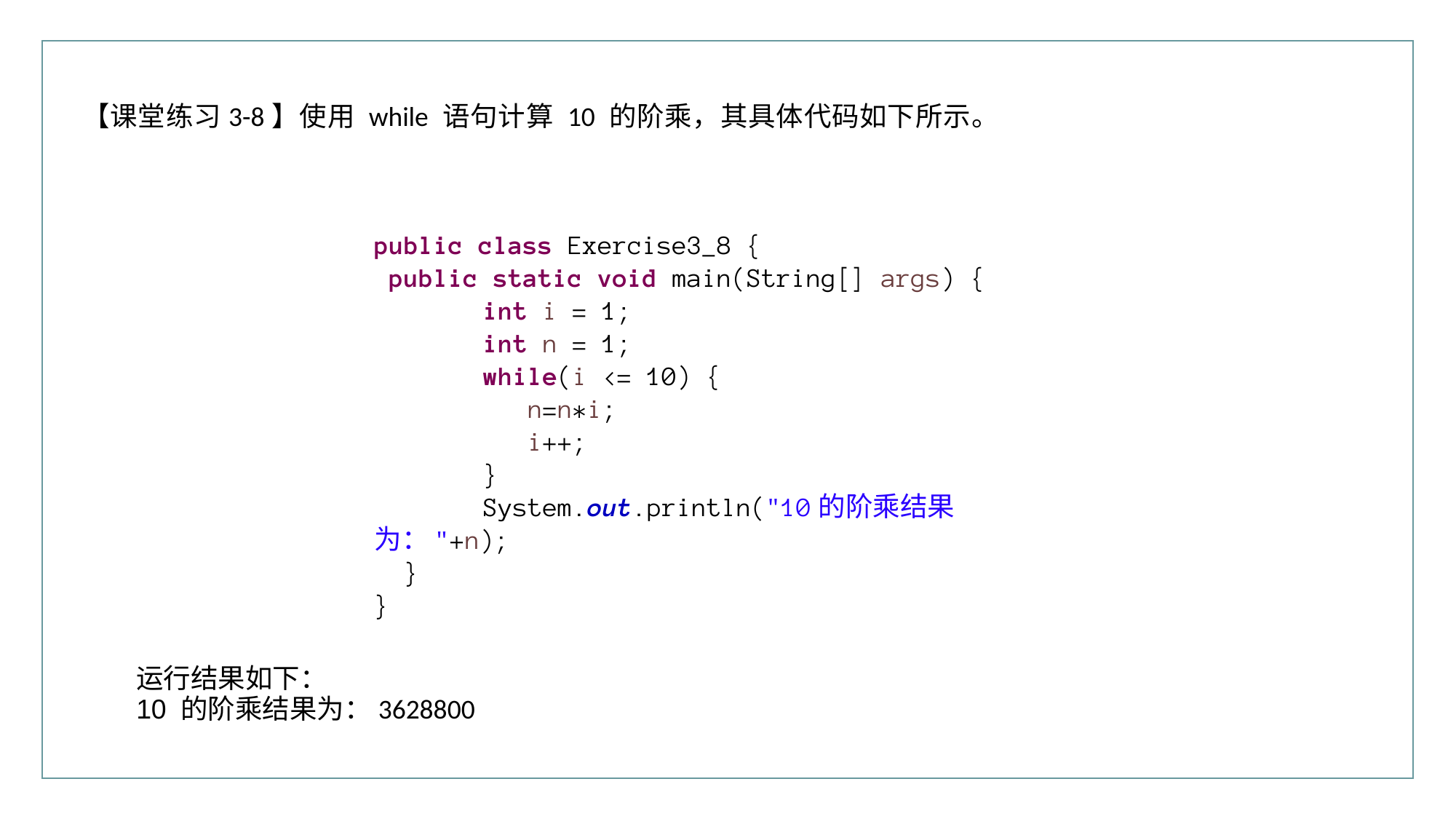

【课堂练习3-8】使用 while 语句计算 10 的阶乘，其具体代码如下所示。
public class Exercise3_8 {
 public static void main(String[] args) {
	int i = 1;
	int n = 1;
	while(i <= 10) {
	   n=n*i;
	   i++;
	}
	System.out.println("10的阶乘结果为："+n);
  }
}
运行结果如下：
10 的阶乘结果为：3628800